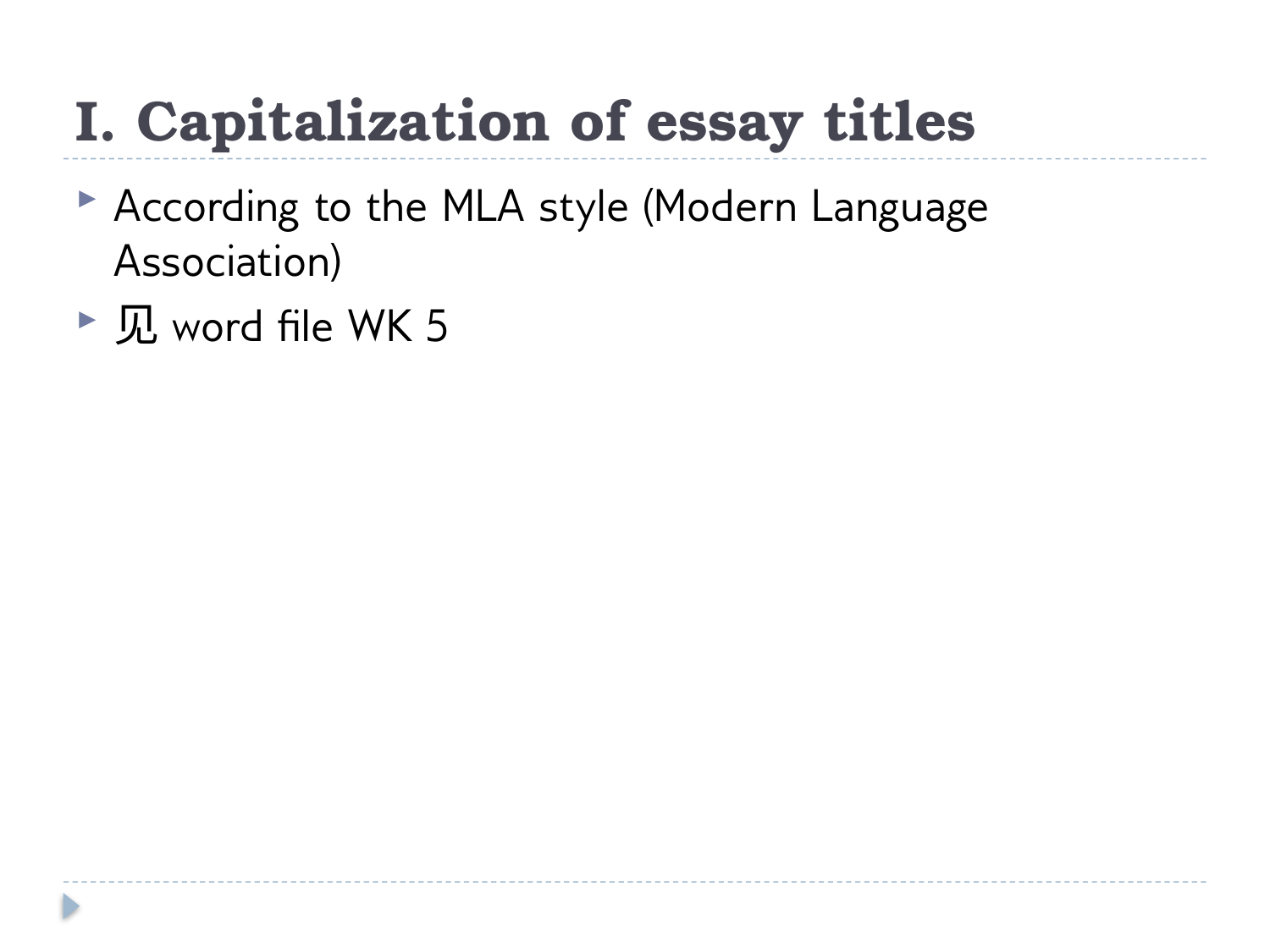

# I. Capitalization of essay titles
According to the MLA style (Modern Language Association)
见word file WK 5